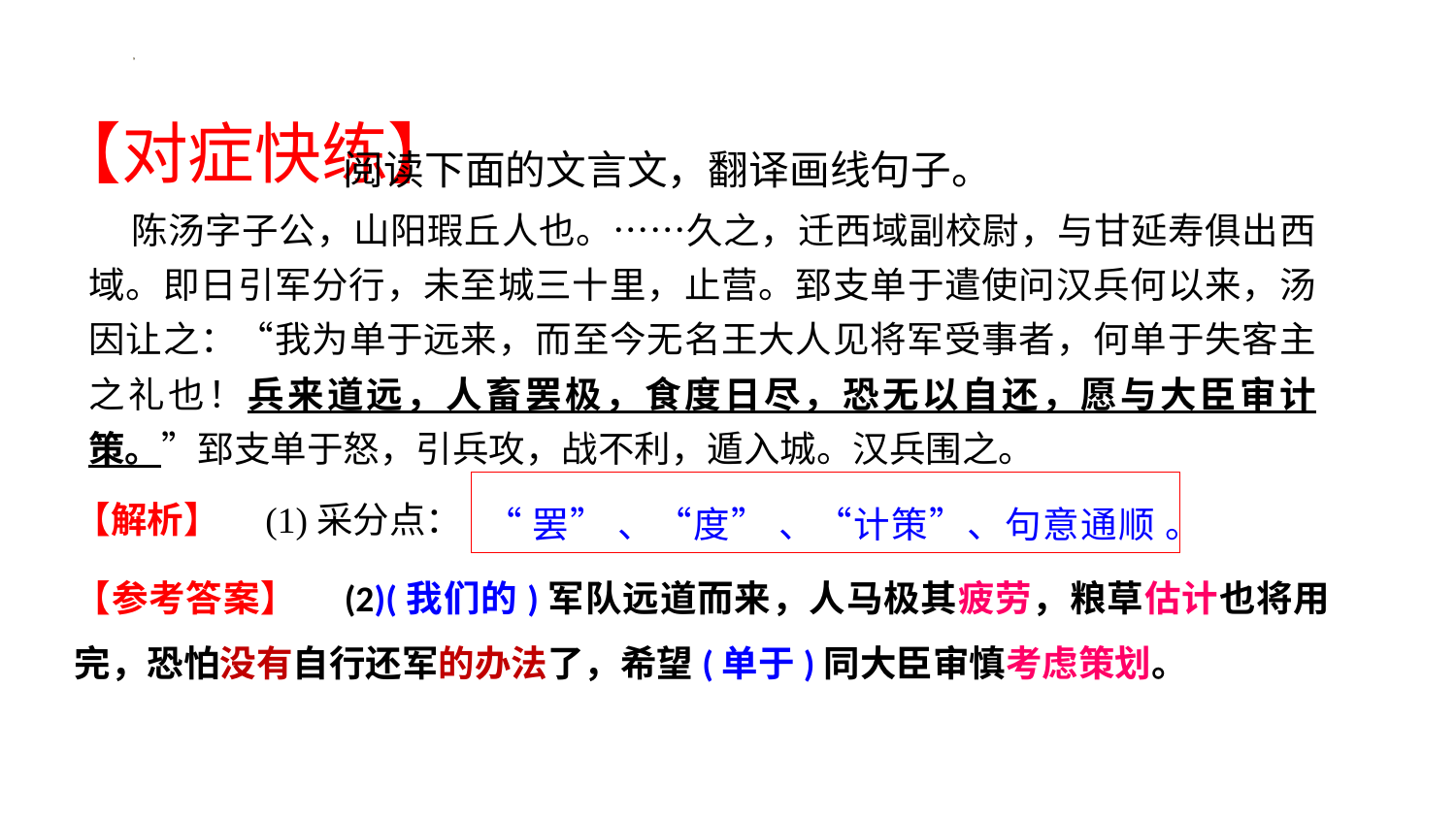

# 【对症快练】
阅读下面的文言文，翻译画线句子。
陈汤字子公，山阳瑕丘人也。……久之，迁西域副校尉，与甘延寿俱出西域。即日引军分行，未至城三十里，止营。郅支单于遣使问汉兵何以来，汤因让之：“我为单于远来，而至今无名王大人见将军受事者，何单于失客主之礼也！兵来道远，人畜罢极，食度日尽，恐无以自还，愿与大臣审计策。”郅支单于怒，引兵攻，战不利，遁入城。汉兵围之。
【解析】　(1)采分点：
【参考答案】　(2)(我们的)军队远道而来，人马极其疲劳，粮草估计也将用完，恐怕没有自行还军的办法了，希望(单于)同大臣审慎考虑策划。
“罢” 、“度” 、“计策”、句意通顺 。